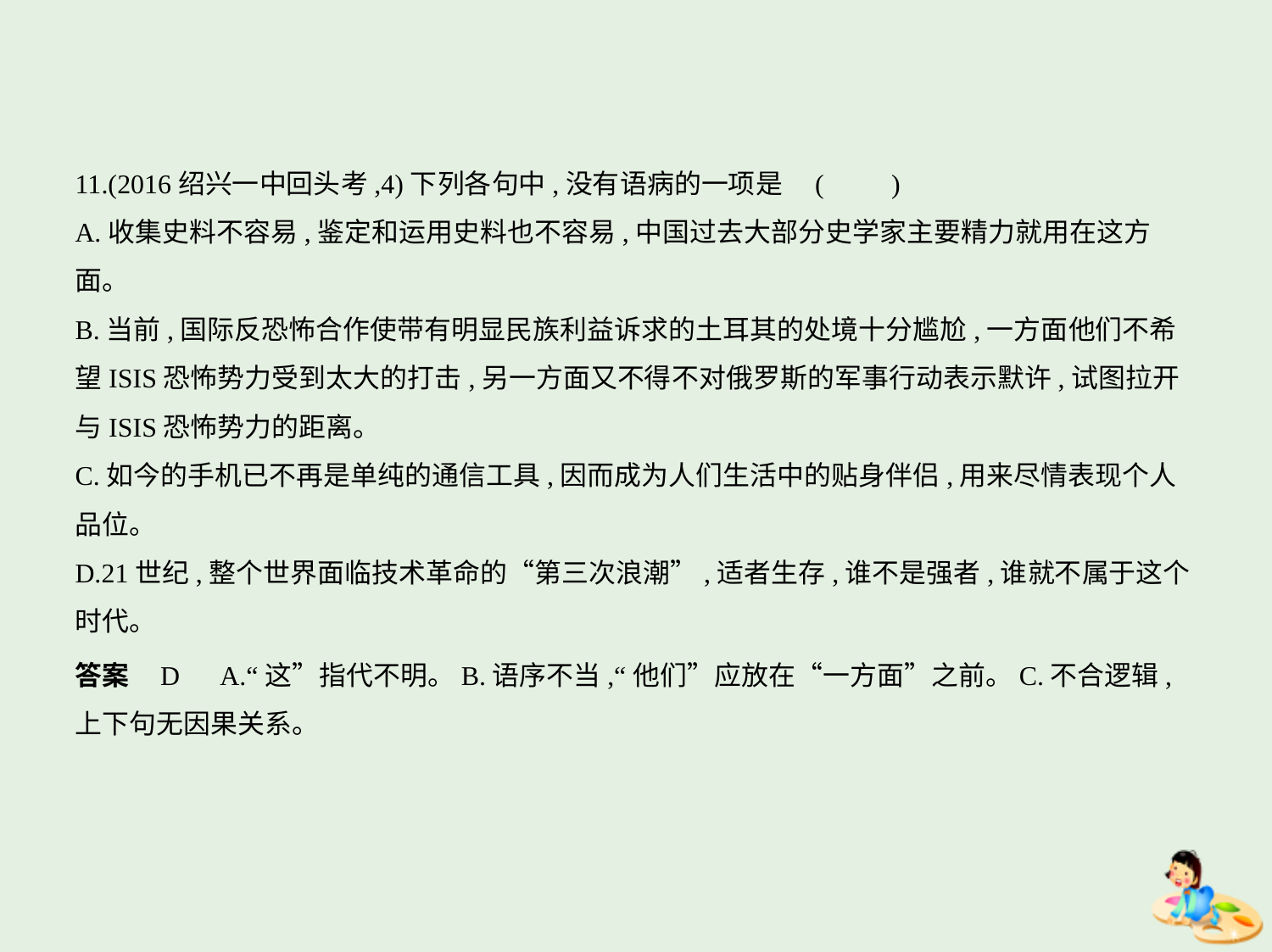

11.(2016绍兴一中回头考,4)下列各句中,没有语病的一项是 (　　)
A.收集史料不容易,鉴定和运用史料也不容易,中国过去大部分史学家主要精力就用在这方
面。
B.当前,国际反恐怖合作使带有明显民族利益诉求的土耳其的处境十分尴尬,一方面他们不希
望ISIS恐怖势力受到太大的打击,另一方面又不得不对俄罗斯的军事行动表示默许,试图拉开
与ISIS恐怖势力的距离。
C.如今的手机已不再是单纯的通信工具,因而成为人们生活中的贴身伴侣,用来尽情表现个人
品位。
D.21世纪,整个世界面临技术革命的“第三次浪潮”,适者生存,谁不是强者,谁就不属于这个
时代。
答案    D　A.“这”指代不明。B.语序不当,“他们”应放在“一方面”之前。C.不合逻辑,
上下句无因果关系。